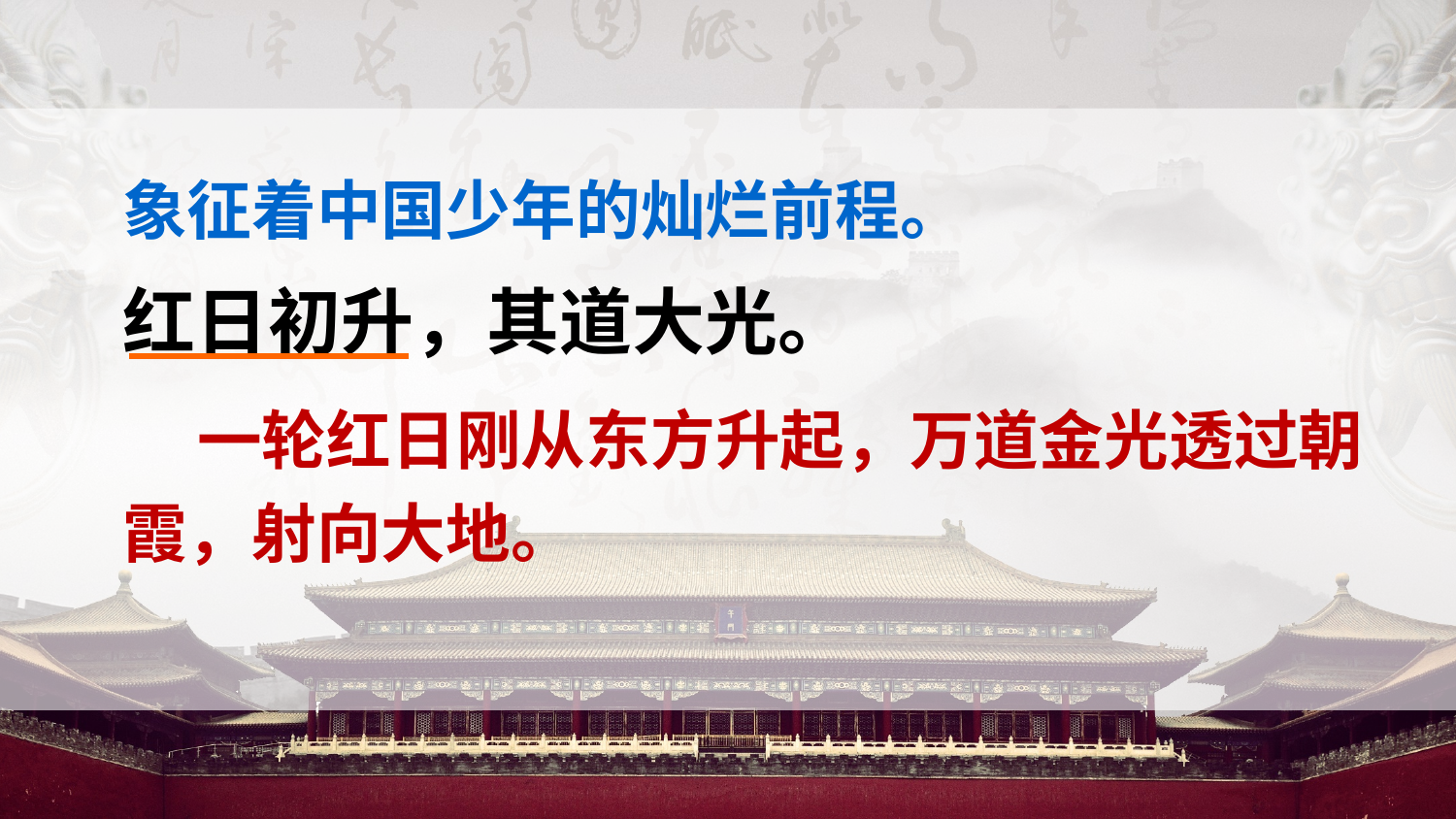

象征着中国少年的灿烂前程。
红日初升，其道大光。
    一轮红日刚从东方升起，万道金光透过朝霞，射向大地。